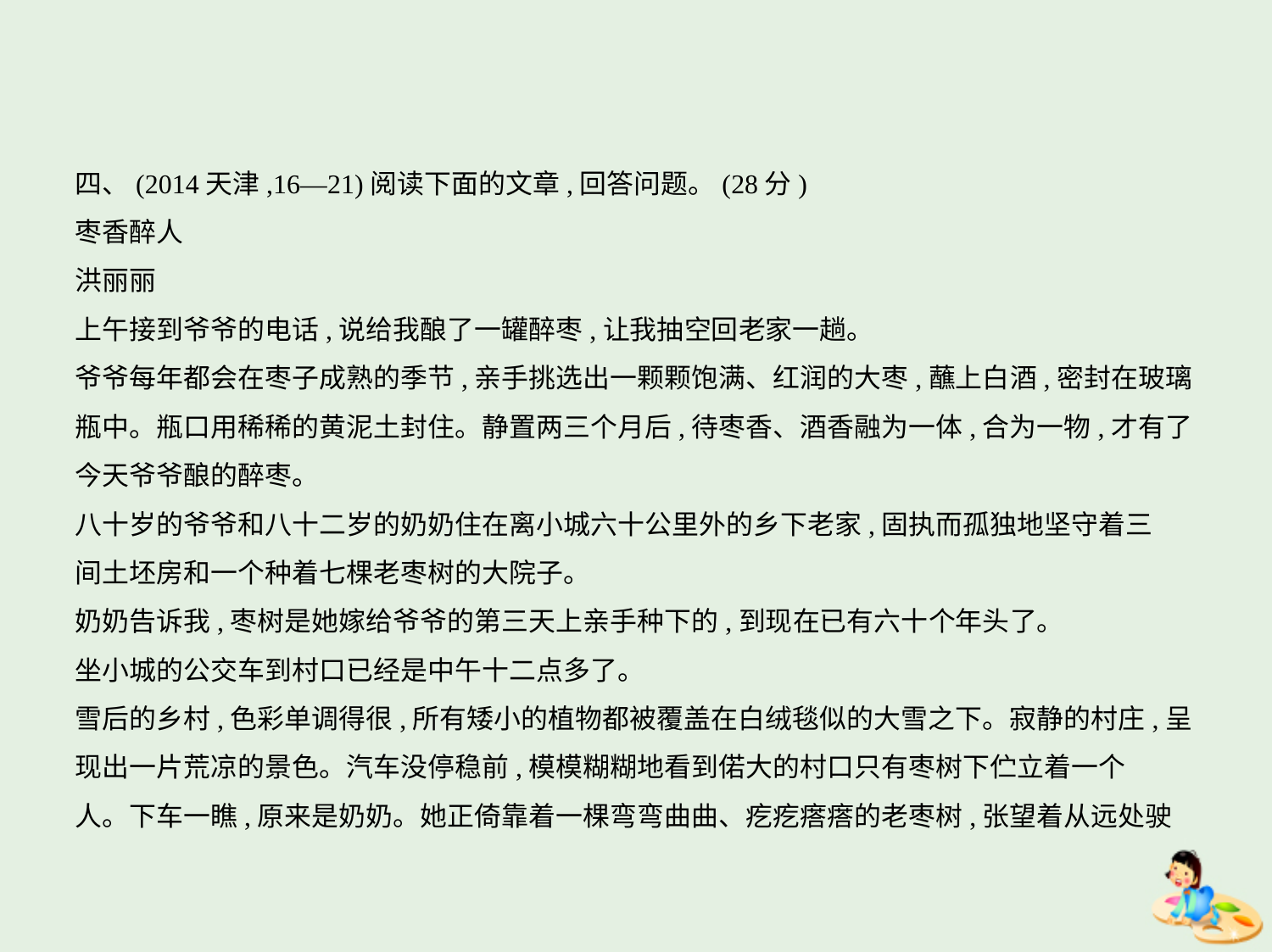

四、(2014天津,16—21)阅读下面的文章,回答问题。(28分)
枣香醉人
洪丽丽
上午接到爷爷的电话,说给我酿了一罐醉枣,让我抽空回老家一趟。
爷爷每年都会在枣子成熟的季节,亲手挑选出一颗颗饱满、红润的大枣,蘸上白酒,密封在玻璃
瓶中。瓶口用稀稀的黄泥土封住。静置两三个月后,待枣香、酒香融为一体,合为一物,才有了
今天爷爷酿的醉枣。
八十岁的爷爷和八十二岁的奶奶住在离小城六十公里外的乡下老家,固执而孤独地坚守着三
间土坯房和一个种着七棵老枣树的大院子。
奶奶告诉我,枣树是她嫁给爷爷的第三天上亲手种下的,到现在已有六十个年头了。
坐小城的公交车到村口已经是中午十二点多了。
雪后的乡村,色彩单调得很,所有矮小的植物都被覆盖在白绒毯似的大雪之下。寂静的村庄,呈
现出一片荒凉的景色。汽车没停稳前,模模糊糊地看到偌大的村口只有枣树下伫立着一个
人。下车一瞧,原来是奶奶。她正倚靠着一棵弯弯曲曲、疙疙瘩瘩的老枣树,张望着从远处驶